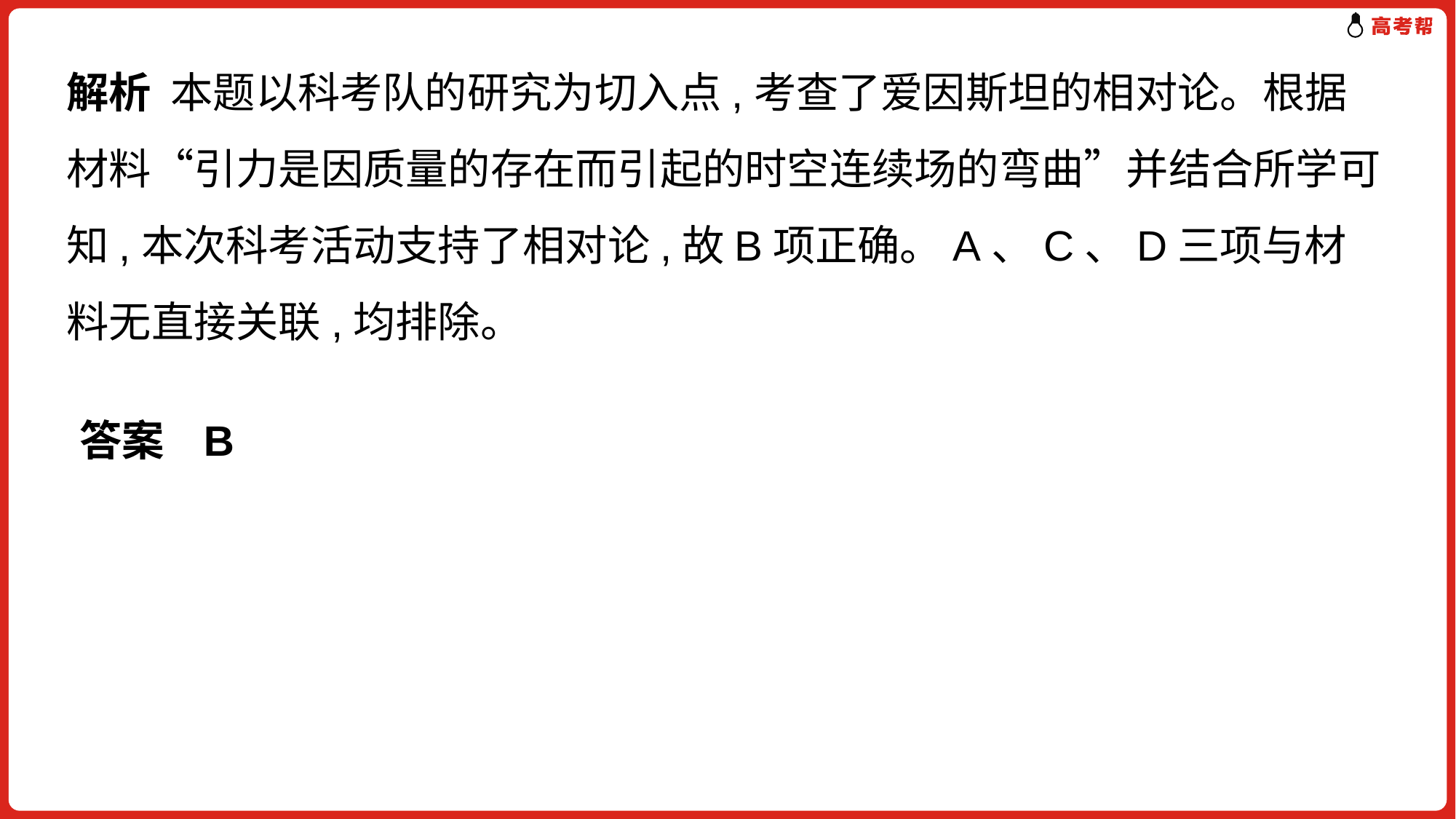

解析  本题以科考队的研究为切入点,考查了爱因斯坦的相对论。根据材料“引力是因质量的存在而引起的时空连续场的弯曲”并结合所学可知,本次科考活动支持了相对论,故B项正确。A、C、D三项与材料无直接关联,均排除。
答案   B